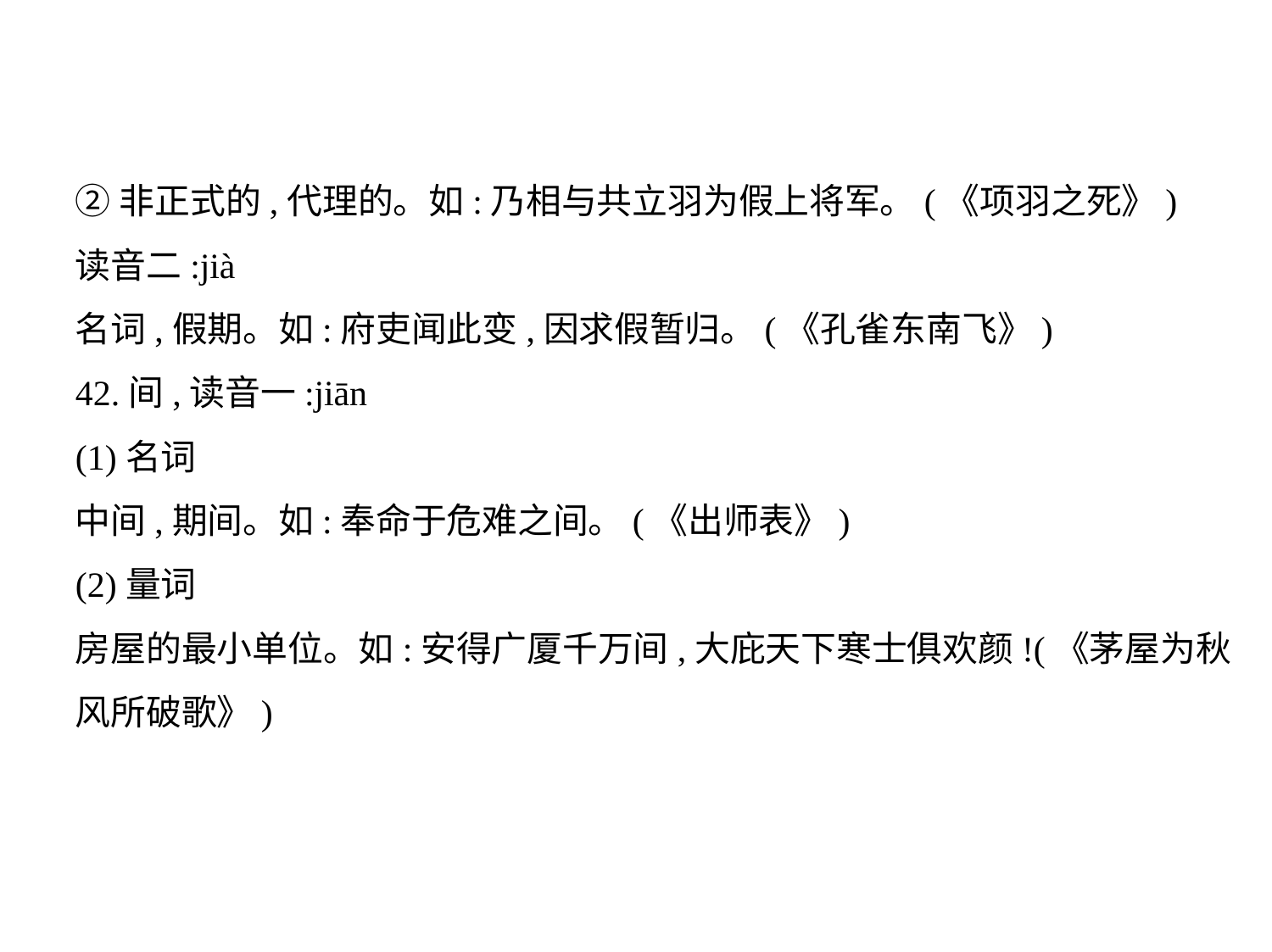

②非正式的,代理的。如:乃相与共立羽为假上将军。(《项羽之死》)
读音二:jià
名词,假期。如:府吏闻此变,因求假暂归。(《孔雀东南飞》)
42.间,读音一:jiān
(1)名词
中间,期间。如:奉命于危难之间。(《出师表》)
(2)量词
房屋的最小单位。如:安得广厦千万间,大庇天下寒士俱欢颜!(《茅屋为秋
风所破歌》)